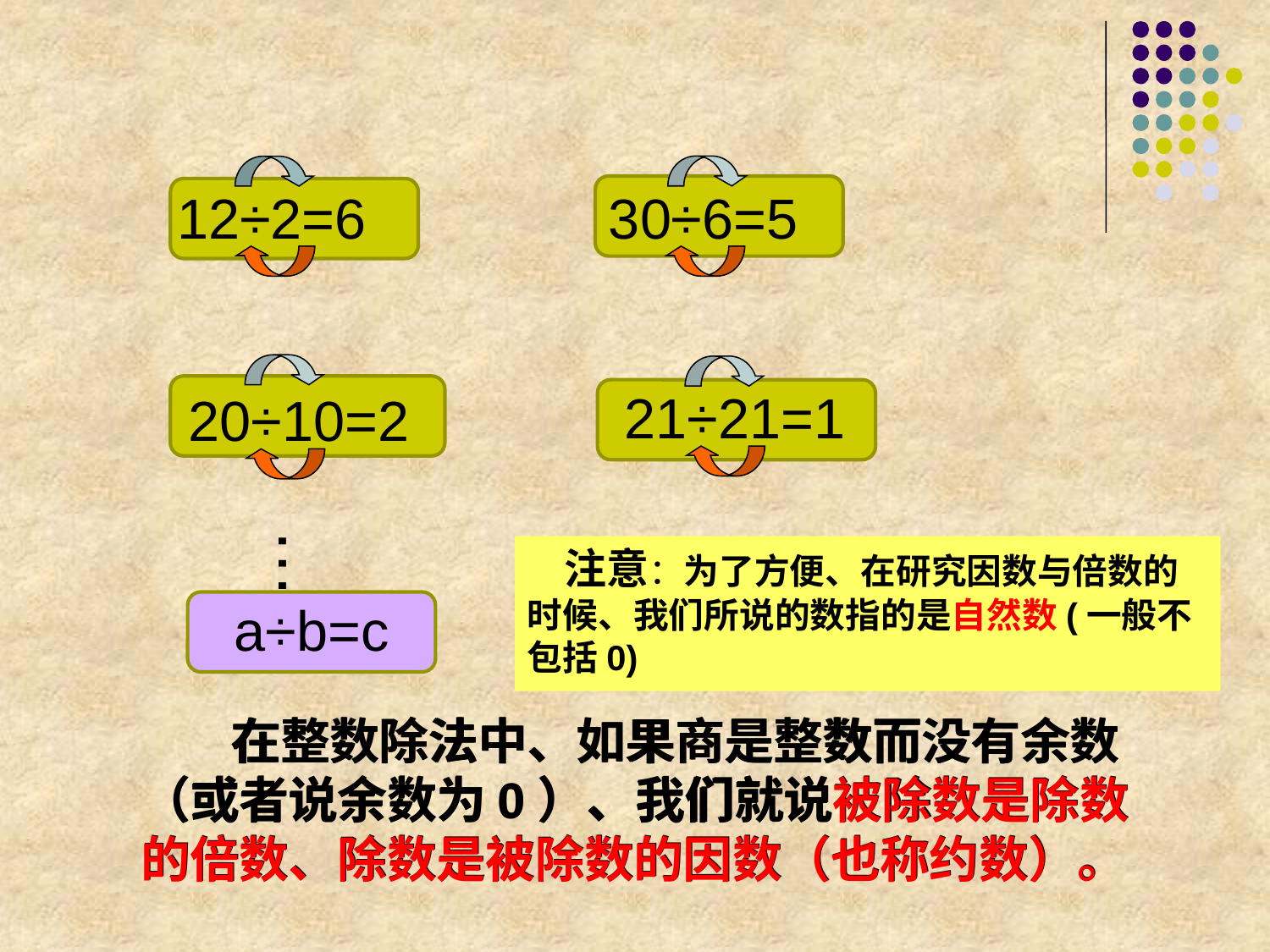

12÷2=6
  30÷6=5

   21÷21=1
  20÷10=2

…
    注意：为了方便、在研究因数与倍数的时候、我们所说的数指的是自然数(一般不包括0)
a÷b=c

         在整数除法中、如果商是整数而没有余数（或者说余数为0）、我们就说被除数是除数的倍数、除数是被除数的因数（也称约数）。
         在整数除法中、如果商是整数而没有余数（或者说余数为0）、我们就说被除数是除数的倍数、除数是被除数的因数（也称约数）。